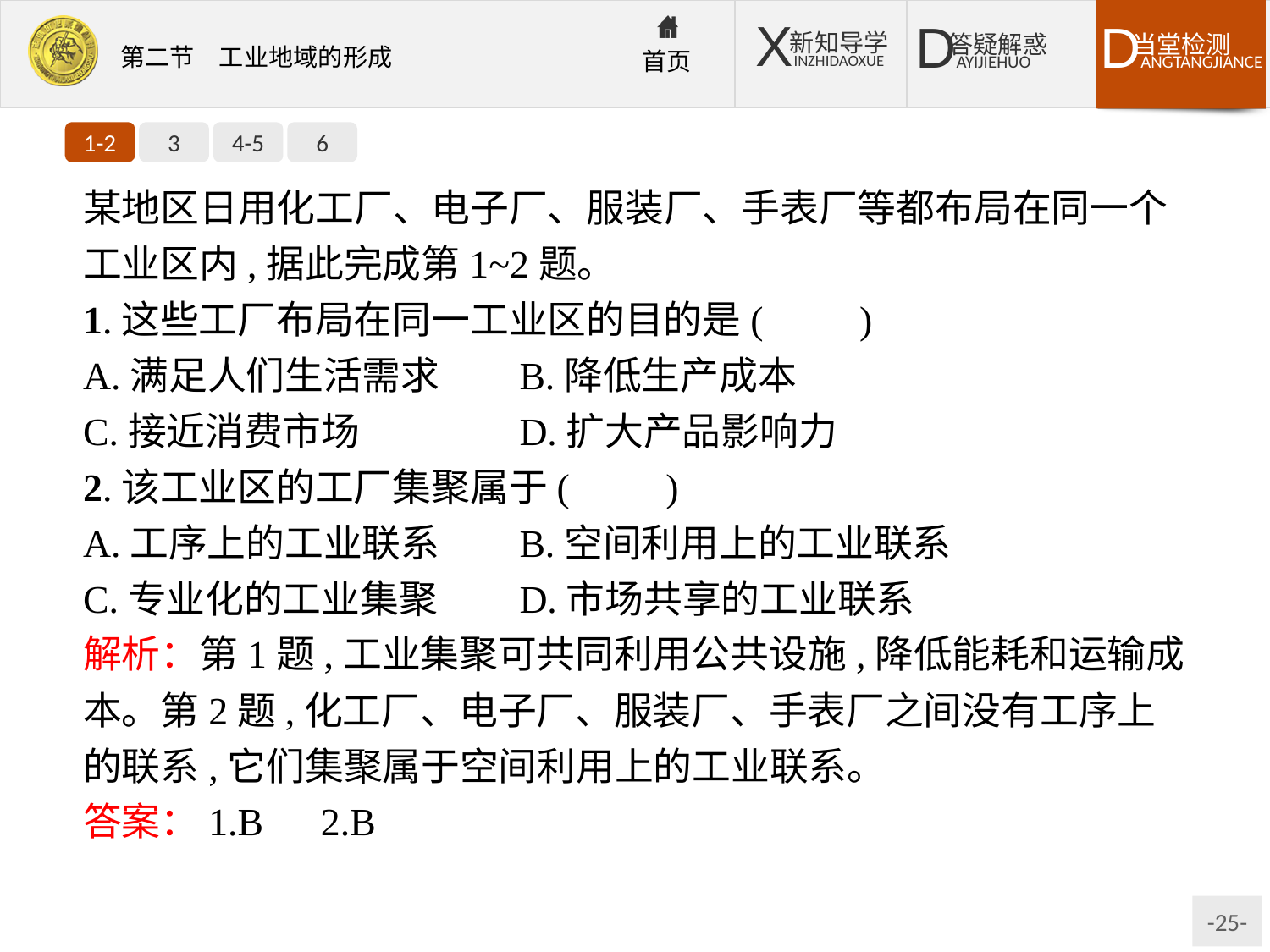

1-2
3
4-5
6
某地区日用化工厂、电子厂、服装厂、手表厂等都布局在同一个工业区内,据此完成第1~2题。
1.这些工厂布局在同一工业区的目的是(　　)
A.满足人们生活需求	B.降低生产成本
C.接近消费市场		D.扩大产品影响力
2.该工业区的工厂集聚属于(　　)
A.工序上的工业联系	B.空间利用上的工业联系
C.专业化的工业集聚	D.市场共享的工业联系
解析：第1题,工业集聚可共同利用公共设施,降低能耗和运输成本。第2题,化工厂、电子厂、服装厂、手表厂之间没有工序上的联系,它们集聚属于空间利用上的工业联系。
答案：1.B　2.B